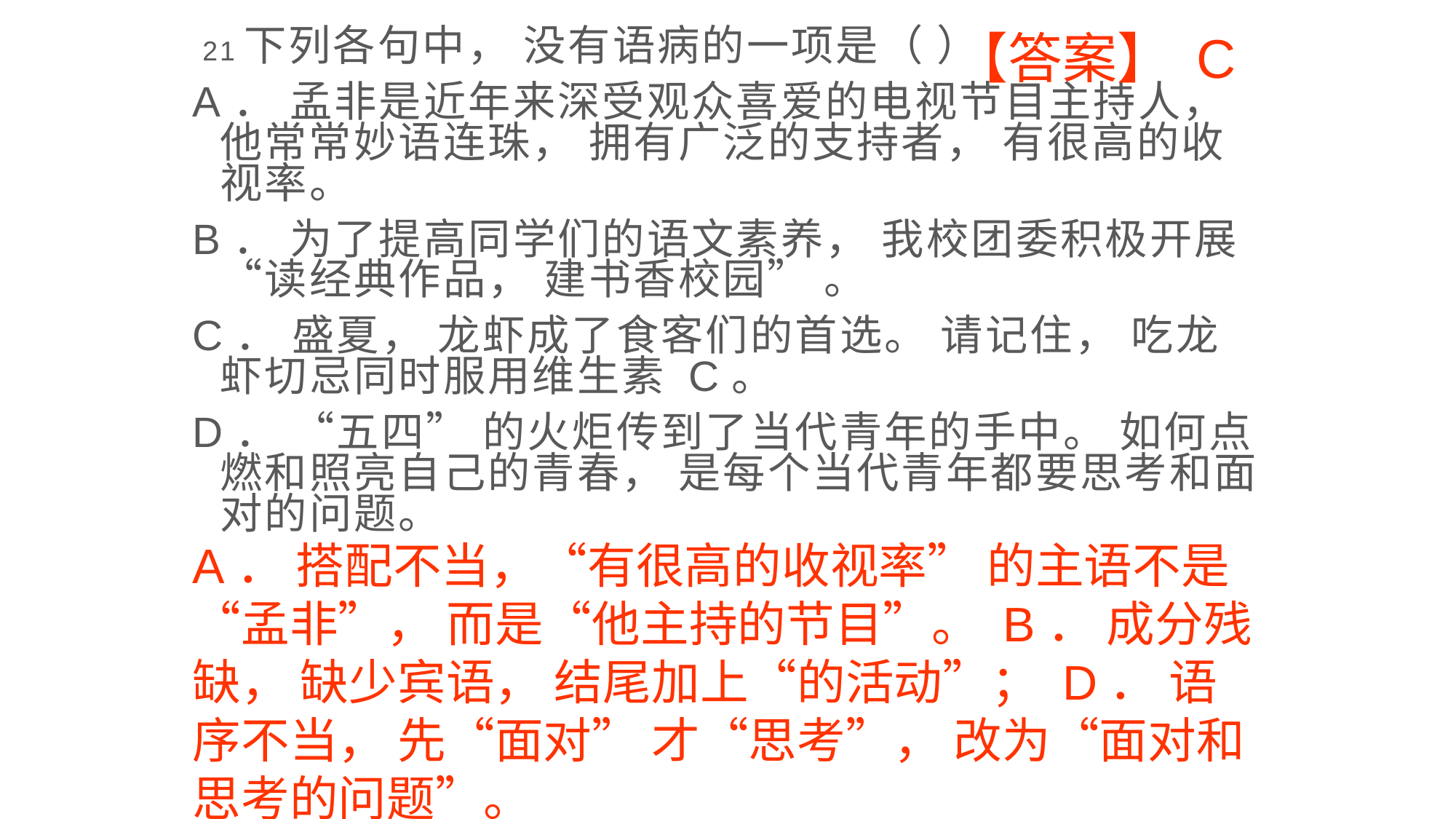

21下列各句中， 没有语病的一项是（ ）
A． 孟非是近年来深受观众喜爱的电视节目主持人， 他常常妙语连珠， 拥有广泛的支持者， 有很高的收视率。
B． 为了提高同学们的语文素养， 我校团委积极开展“读经典作品， 建书香校园” 。
C． 盛夏， 龙虾成了食客们的首选。 请记住， 吃龙虾切忌同时服用维生素 C。
D． “五四” 的火炬传到了当代青年的手中。 如何点燃和照亮自己的青春， 是每个当代青年都要思考和面对的问题。

【答案】 C

A． 搭配不当，“有很高的收视率” 的主语不是“孟非”， 而是“他主持的节目”。 B． 成分残缺， 缺少宾语， 结尾加上“的活动”； D． 语序不当， 先“面对” 才“思考”， 改为“面对和思考的问题”。